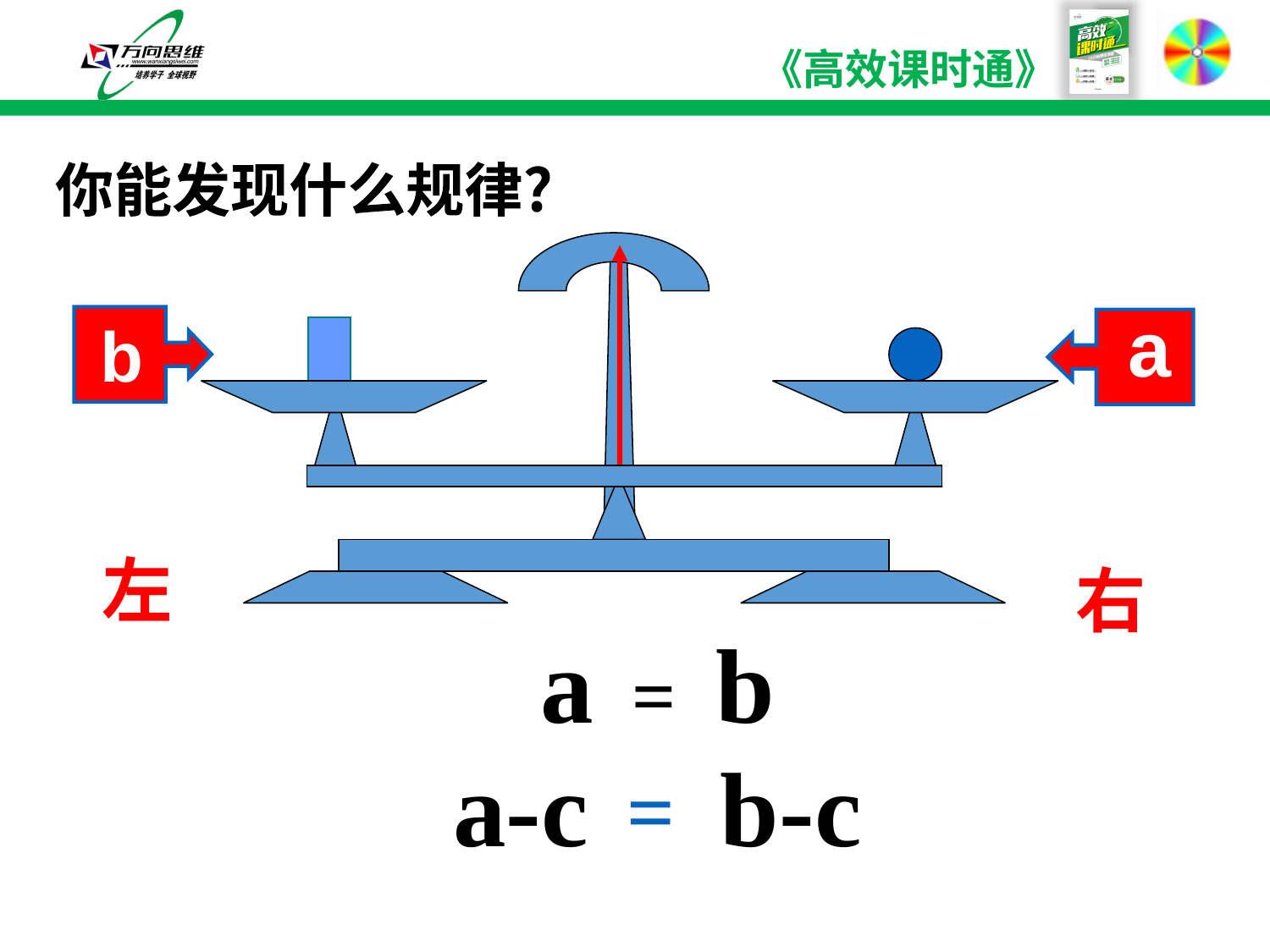

你能发现什么规律?

a

b

左
右
a  =  b
a-c     b-c
=